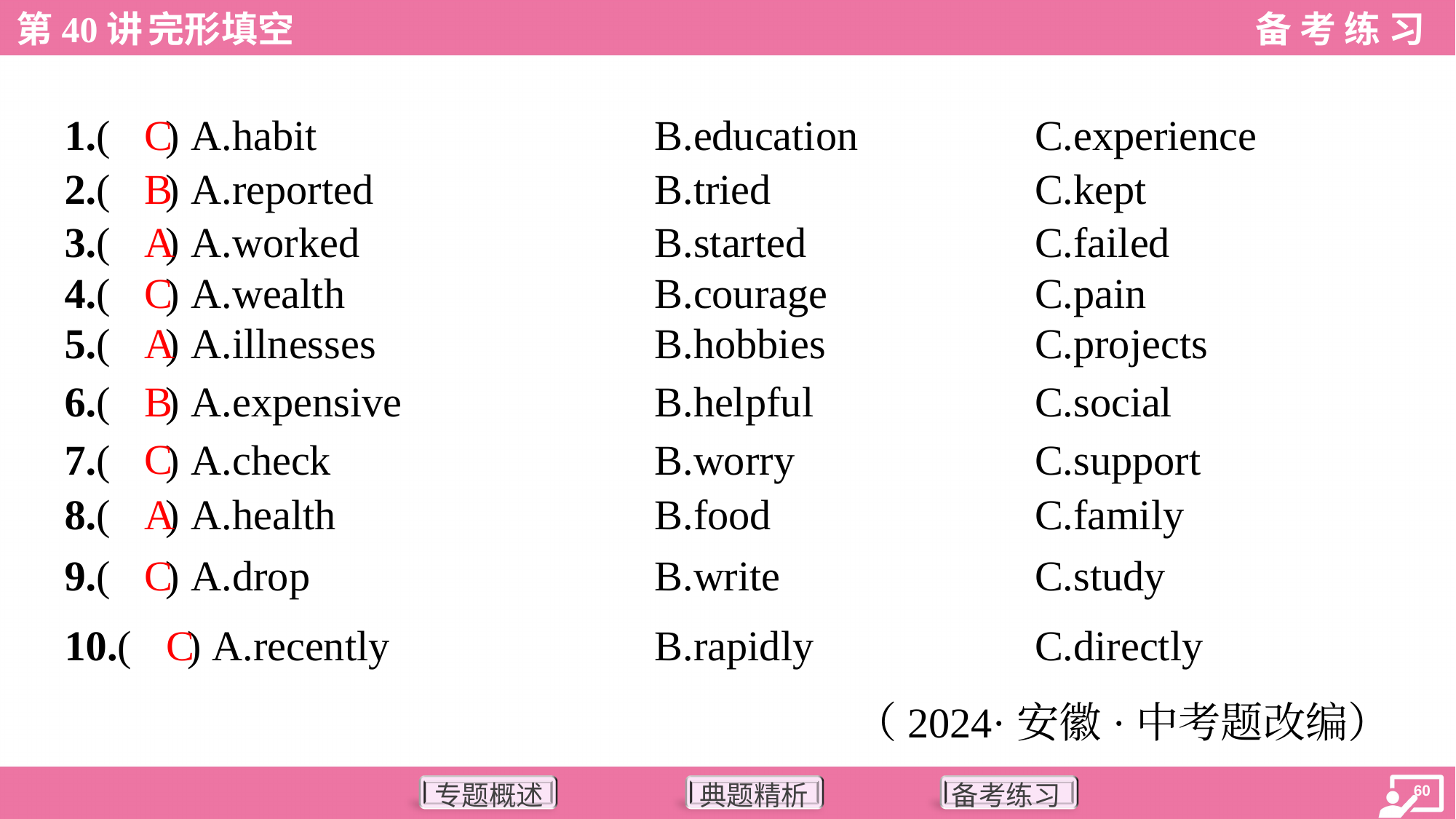

C
1.(     ) A.habit	B.education	C.experience
B
2.(     ) A.reported	B.tried	C.kept
A
3.(     ) A.worked	B.started	C.failed
C
4.(     ) A.wealth	B.courage	C.pain
A
5.(     ) A.illnesses	B.hobbies	C.projects
B
6.(     ) A.expensive	B.helpful	C.social
C
7.(     ) A.check	B.worry	C.support
A
8.(     ) A.health	B.food	C.family
C
9.(     ) A.drop	B.write	C.study
C
10.(     ) A.recently	B.rapidly	C.directly
（2024·安徽·中考题改编）